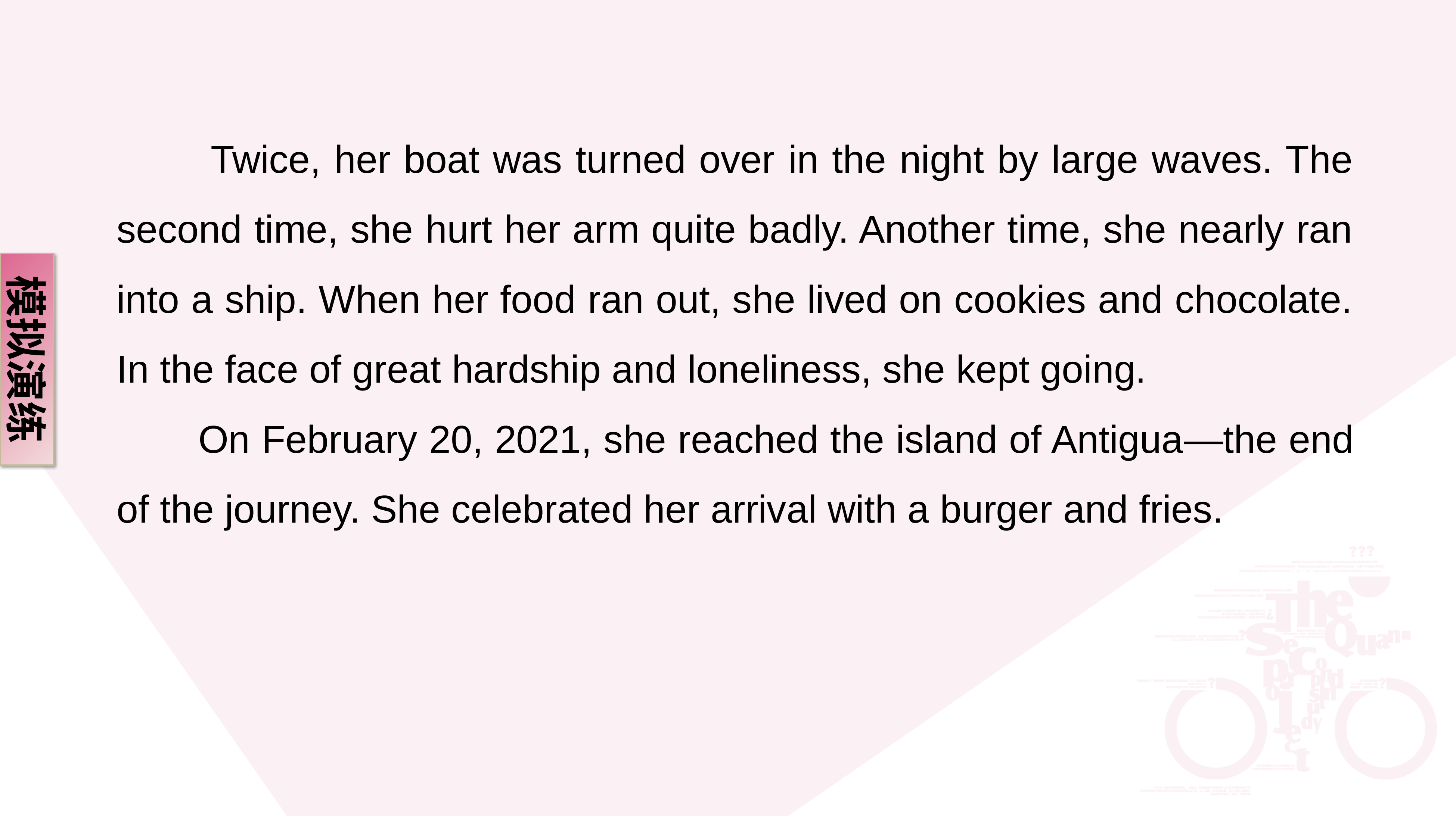

Twice, her boat was turned over in the night by large waves. The second time, she hurt her arm quite badly. Another time, she nearly ran into a ship. When her food ran out, she lived on cookies and chocolate. In the face of great hardship and loneliness, she kept going.
       On February 20, 2021, she reached the island of Antigua—the end of the journey. She celebrated her arrival with a burger and fries.

模拟演练